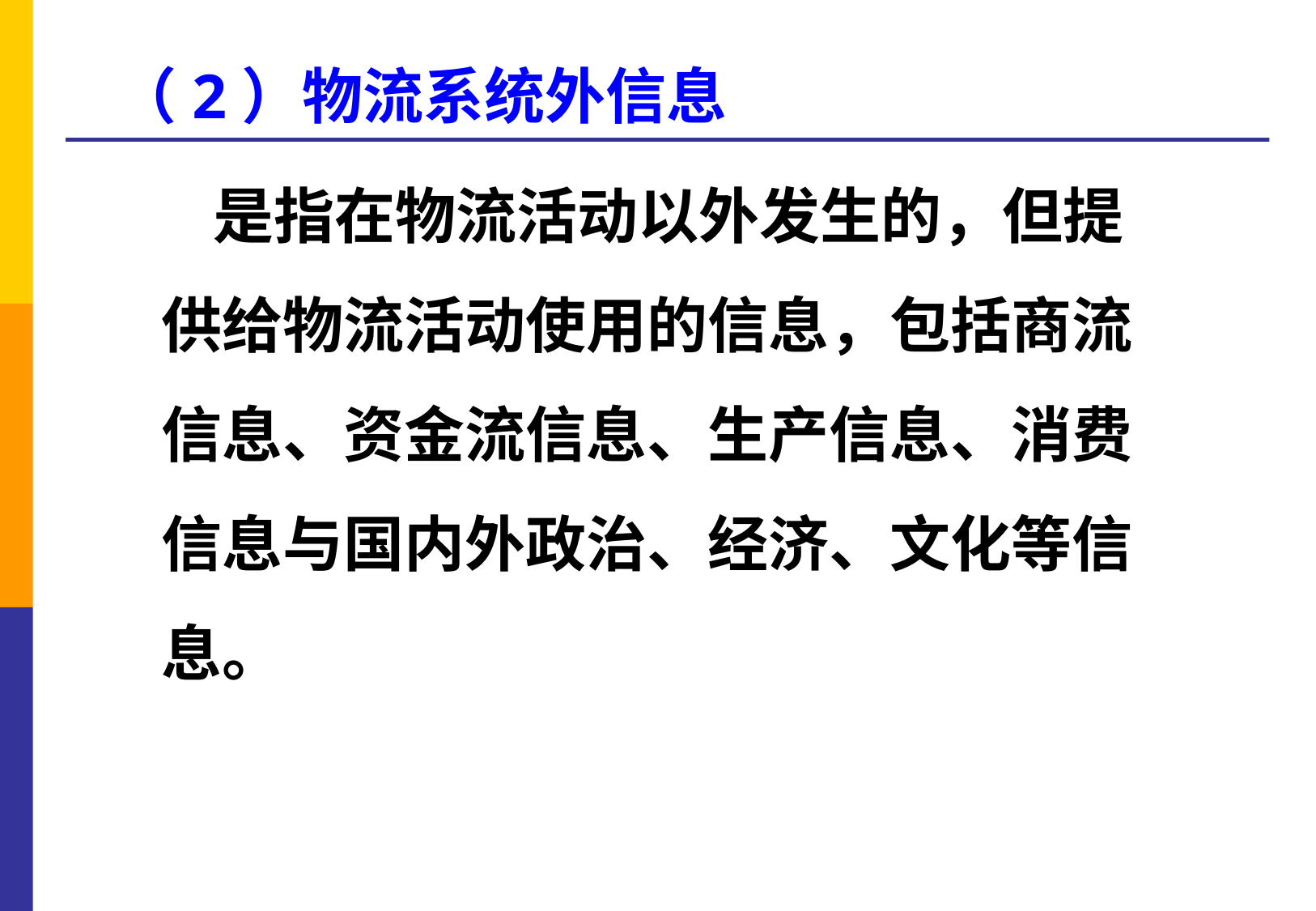

（2）物流系统外信息
      是指在物流活动以外发生的，但提供给物流活动使用的信息，包括商流信息、资金流信息、生产信息、消费信息与国内外政治、经济、文化等信息。